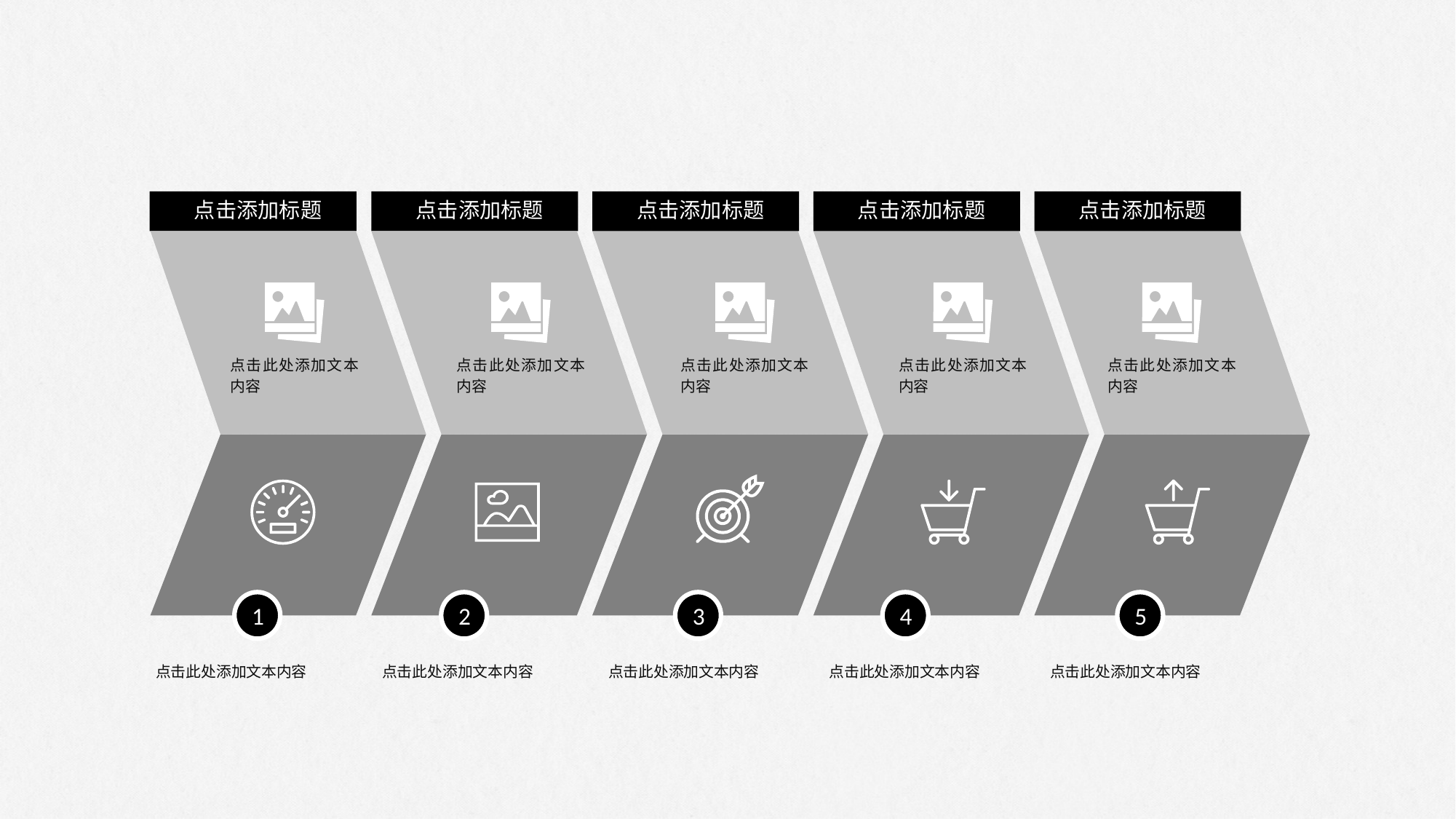

点击添加标题
点击添加标题
点击添加标题
点击添加标题
点击添加标题

点击此处添加文本内容

点击此处添加文本内容

点击此处添加文本内容

点击此处添加文本内容

点击此处添加文本内容

1
2
3
4
5
点击此处添加文本内容
点击此处添加文本内容
点击此处添加文本内容
点击此处添加文本内容
点击此处添加文本内容